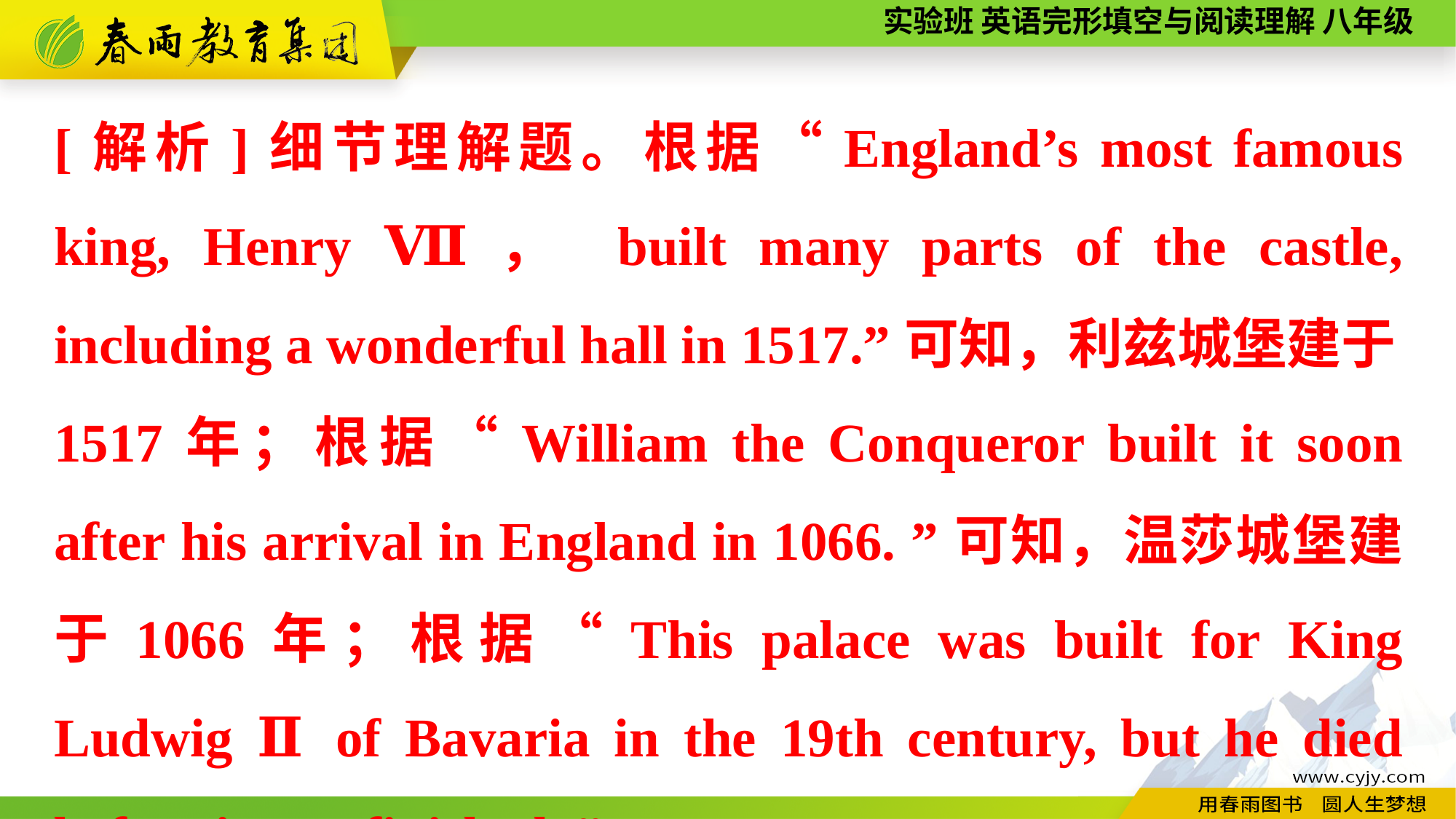

[解析]细节理解题。根据“England’s most famous king, Henry Ⅶ， built many parts of the castle, including a wonderful hall in 1517.”可知，利兹城堡建于1517年；根据“William the Conqueror built it soon after his arrival in England in 1066. ”可知，温莎城堡建于1066年；根据“This palace was built for King Ludwig Ⅱ of Bavaria in the 19th century, but he died before it was finished. ”